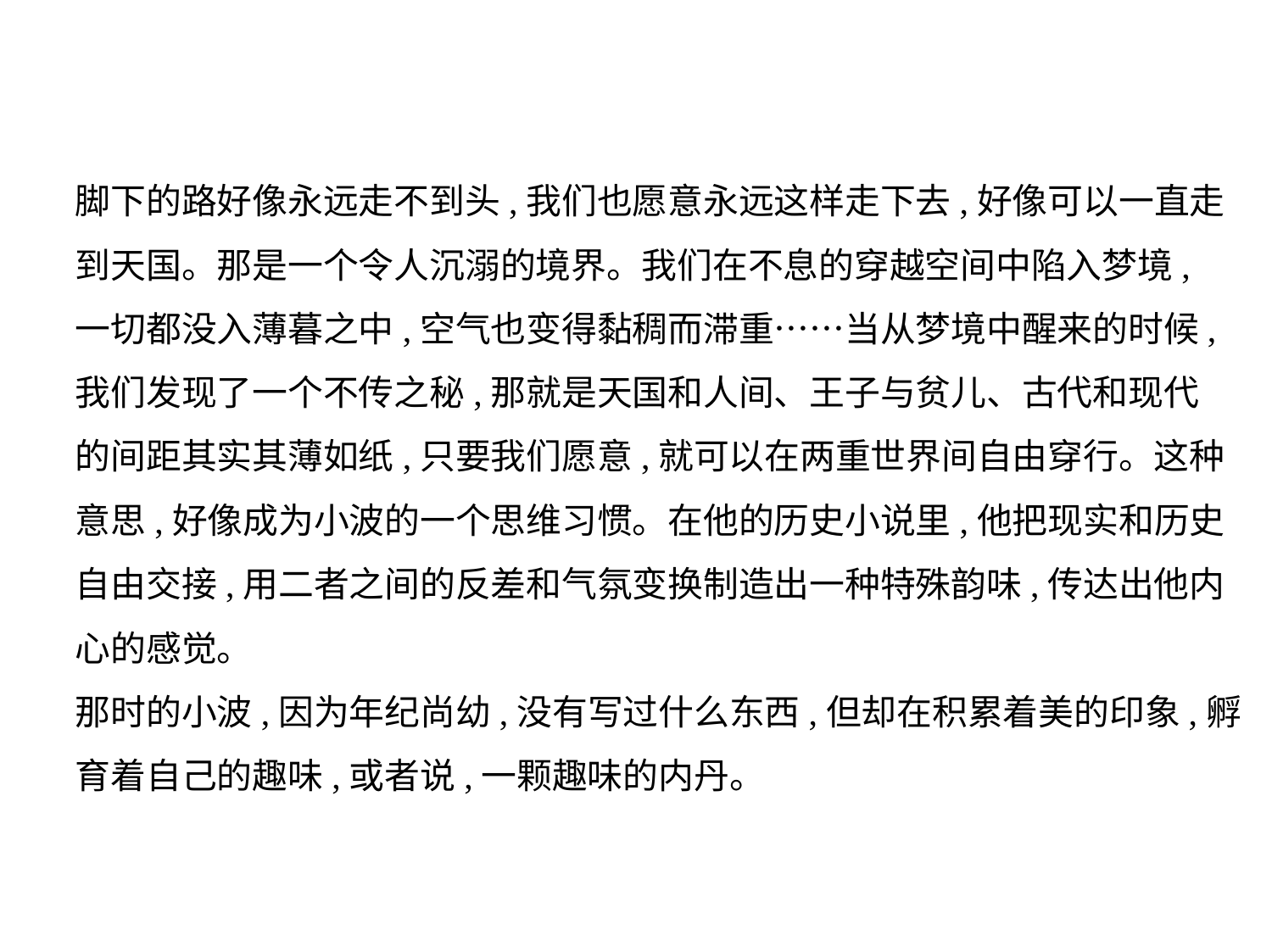

脚下的路好像永远走不到头,我们也愿意永远这样走下去,好像可以一直走
到天国。那是一个令人沉溺的境界。我们在不息的穿越空间中陷入梦境,
一切都没入薄暮之中,空气也变得黏稠而滞重……当从梦境中醒来的时候,
我们发现了一个不传之秘,那就是天国和人间、王子与贫儿、古代和现代
的间距其实其薄如纸,只要我们愿意,就可以在两重世界间自由穿行。这种
意思,好像成为小波的一个思维习惯。在他的历史小说里,他把现实和历史
自由交接,用二者之间的反差和气氛变换制造出一种特殊韵味,传达出他内
心的感觉。
那时的小波,因为年纪尚幼,没有写过什么东西,但却在积累着美的印象,孵
育着自己的趣味,或者说,一颗趣味的内丹。